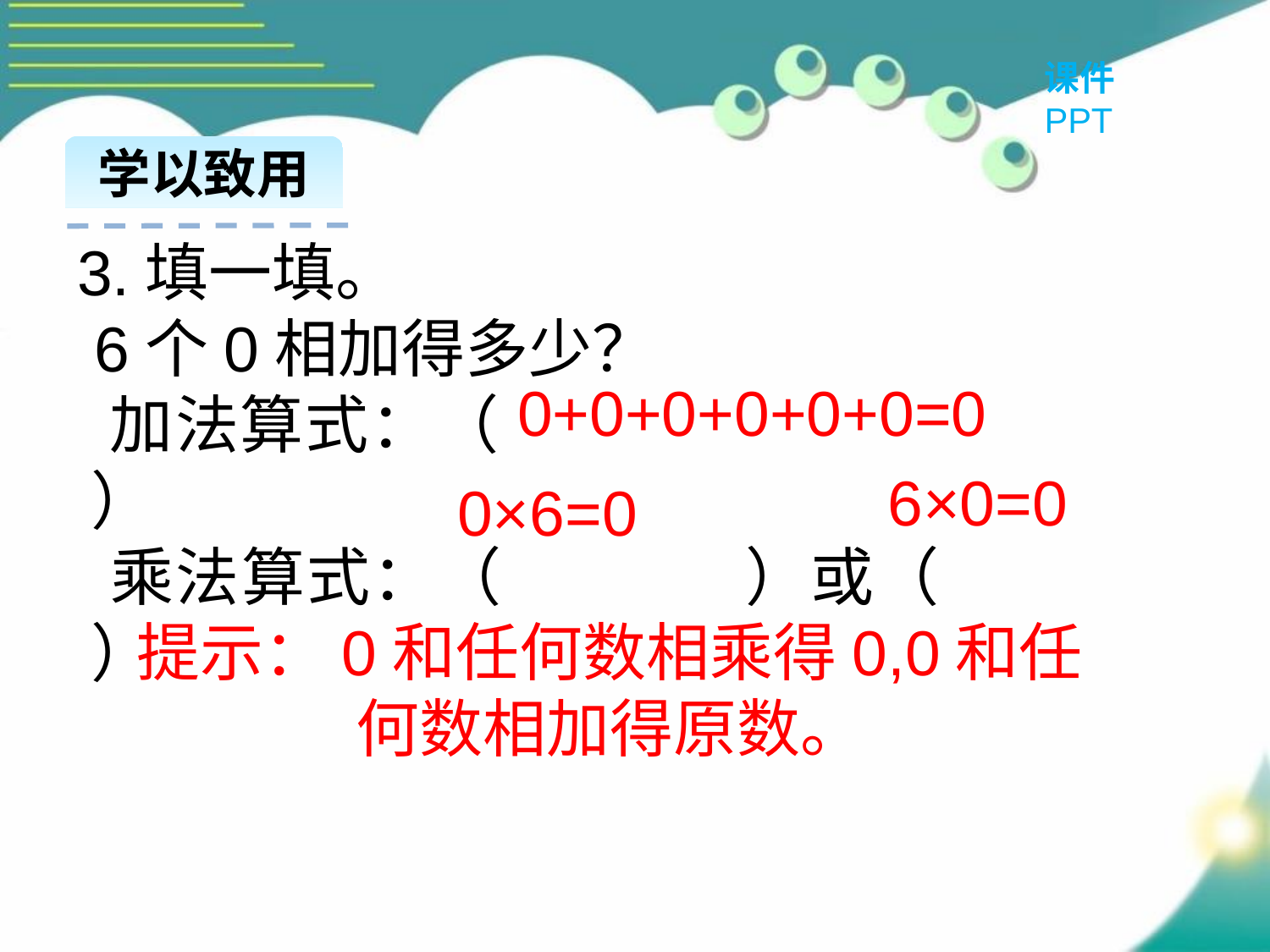

课件PPT
学以致用

3.填一填。
 6个0相加得多少？
 加法算式：（                                             ）
 乘法算式：（               ）或（                 ）
0+0+0+0+0+0=0
6×0=0
0×6=0
提示：0和任何数相乘得0,0和任何数相加得原数。